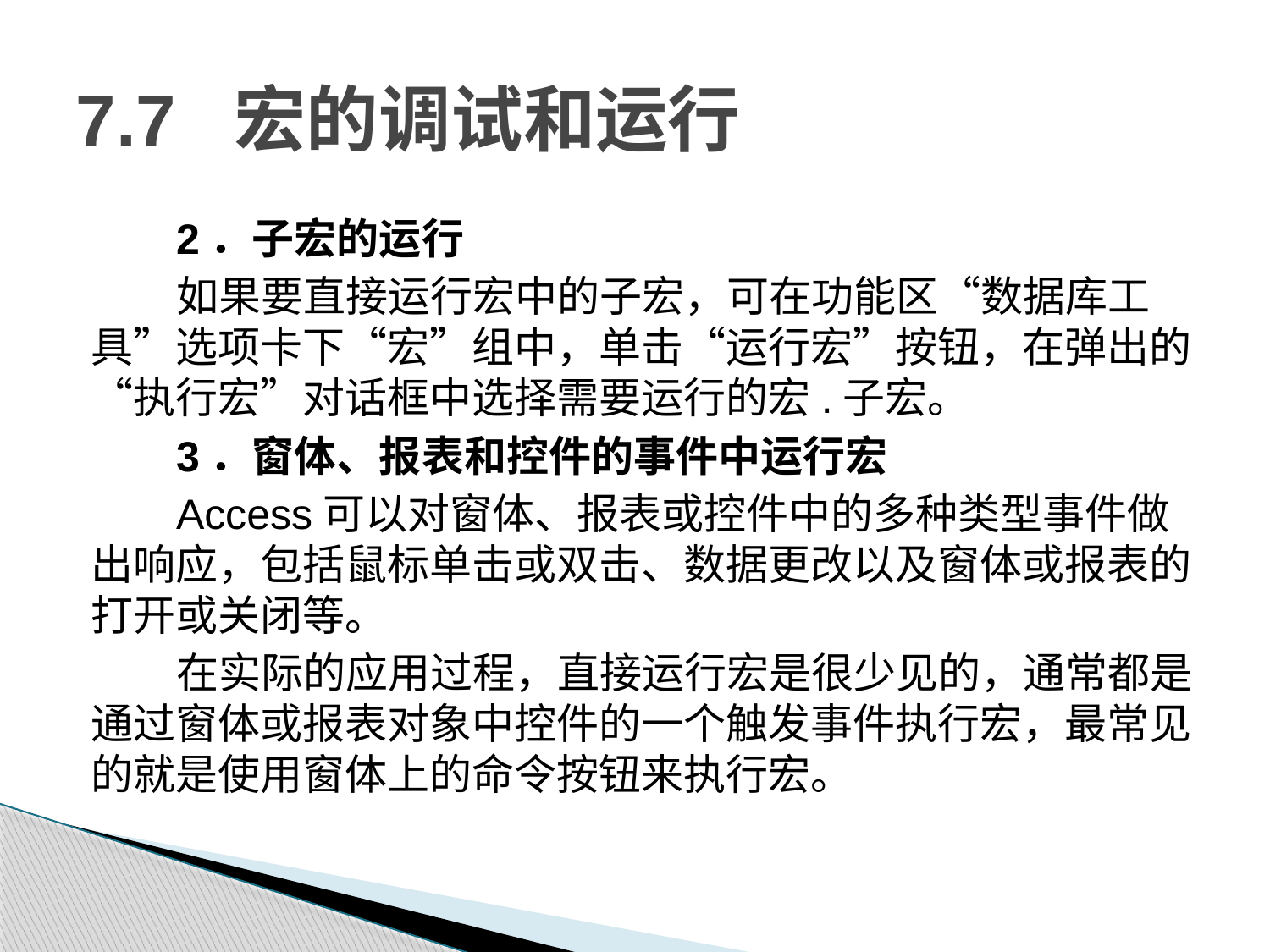

# 7.7  宏的调试和运行
2．子宏的运行
如果要直接运行宏中的子宏，可在功能区“数据库工具”选项卡下“宏”组中，单击“运行宏”按钮，在弹出的“执行宏”对话框中选择需要运行的宏.子宏。
3．窗体、报表和控件的事件中运行宏
Access可以对窗体、报表或控件中的多种类型事件做出响应，包括鼠标单击或双击、数据更改以及窗体或报表的打开或关闭等。
在实际的应用过程，直接运行宏是很少见的，通常都是通过窗体或报表对象中控件的一个触发事件执行宏，最常见的就是使用窗体上的命令按钮来执行宏。